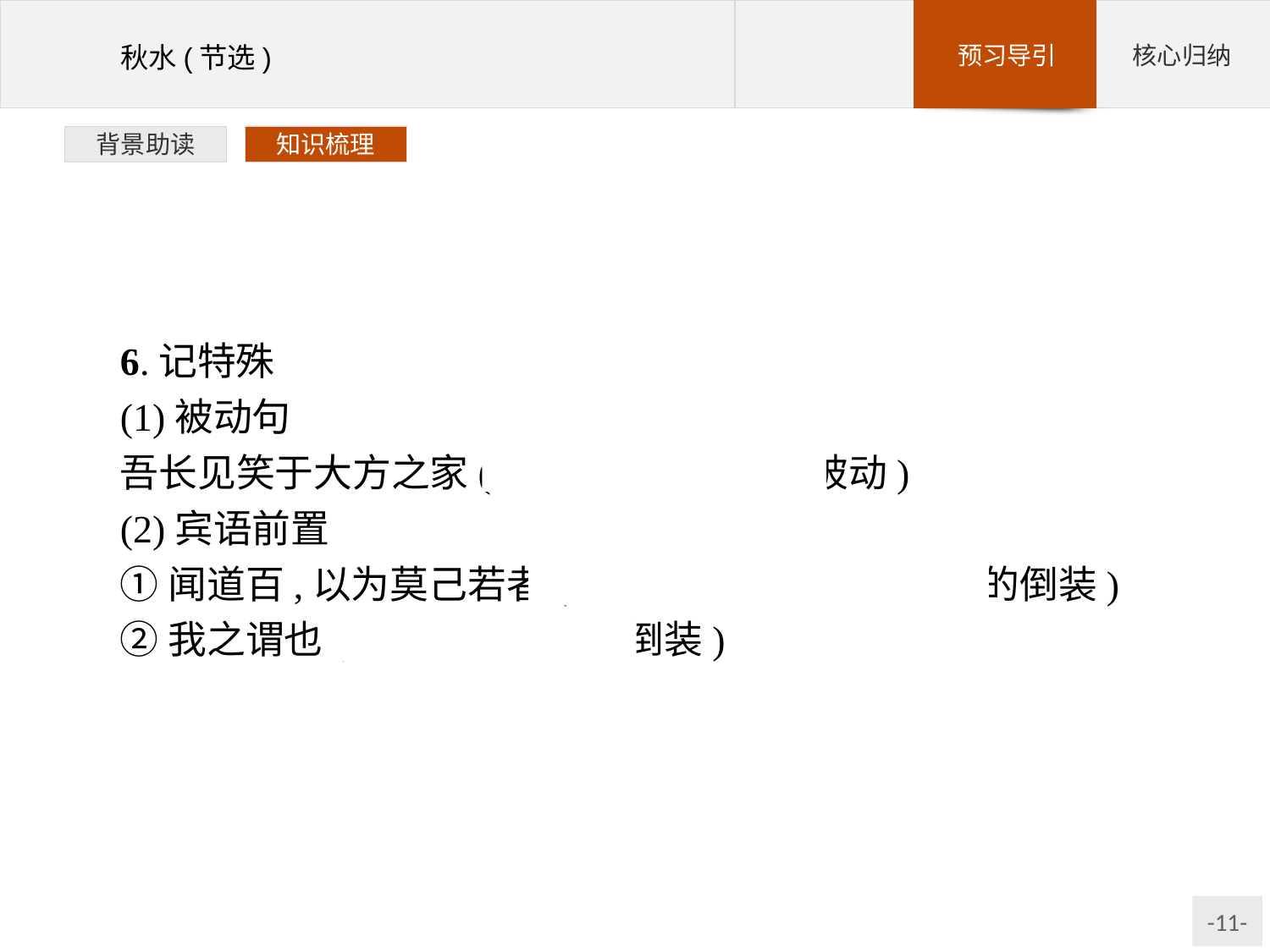

背景助读
知识梳理
6.记特殊
(1)被动句
吾长见笑于大方之家(用“见……于”表被动)
(2)宾语前置
①闻道百,以为莫己若者(“莫己若”即“莫若己”的倒装)
②我之谓也(即“谓我也”的倒装)